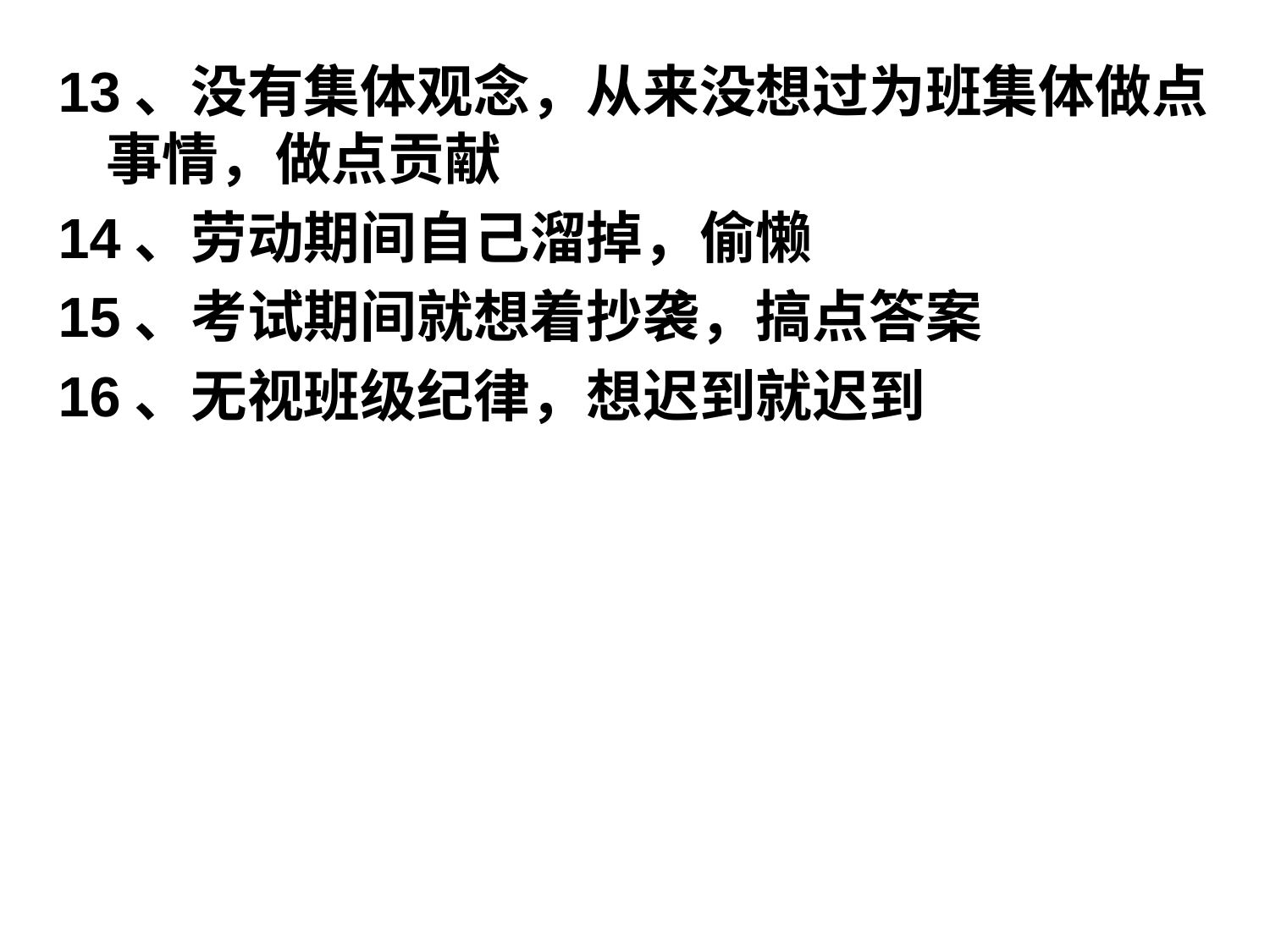

13、没有集体观念，从来没想过为班集体做点事情，做点贡献
14、劳动期间自己溜掉，偷懒
15、考试期间就想着抄袭，搞点答案
16、无视班级纪律，想迟到就迟到